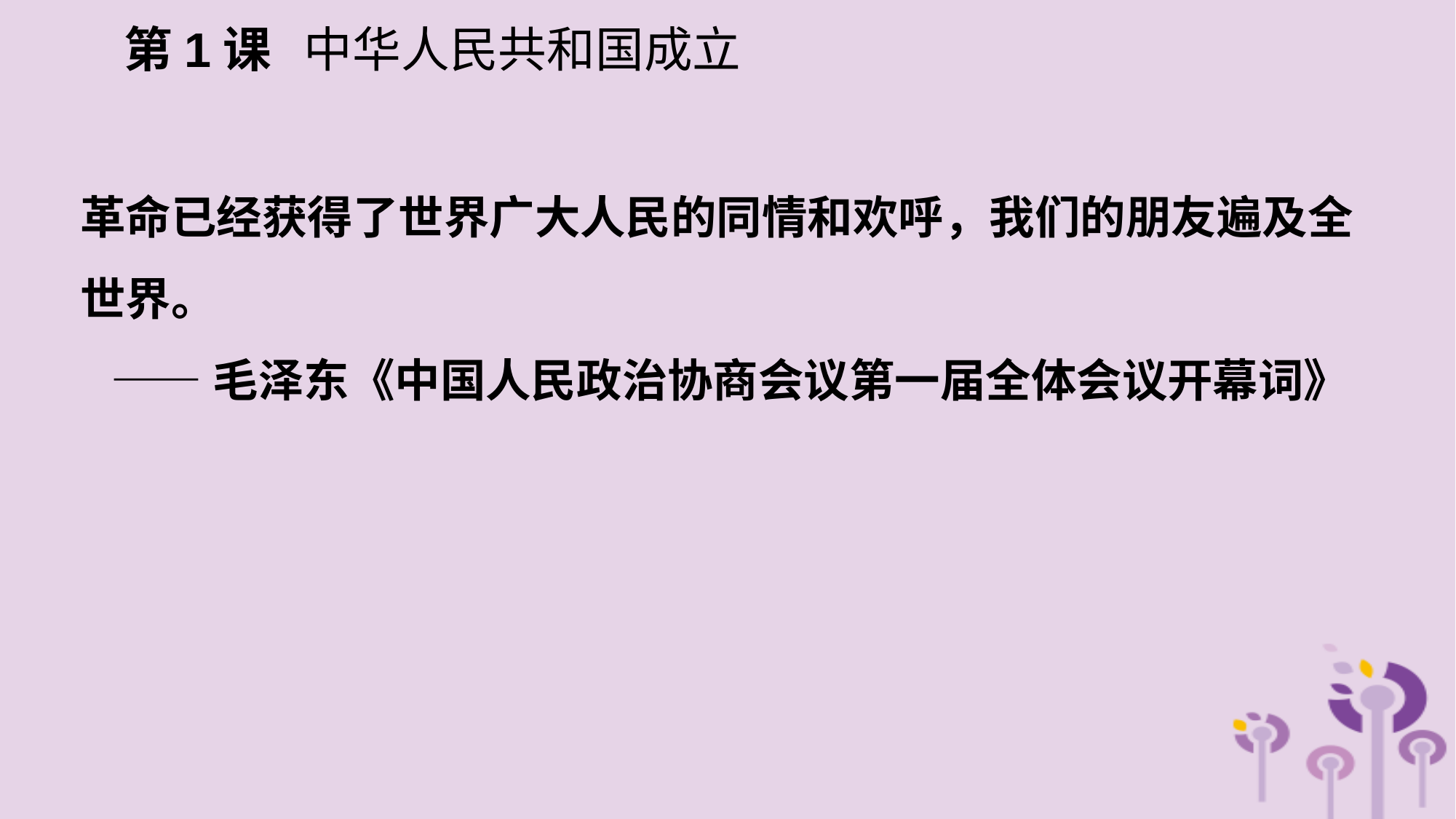

第1课   中华人民共和国成立
革命已经获得了世界广大人民的同情和欢呼，我们的朋友遍及全世界。
   ——毛泽东《中国人民政治协商会议第一届全体会议开幕词》